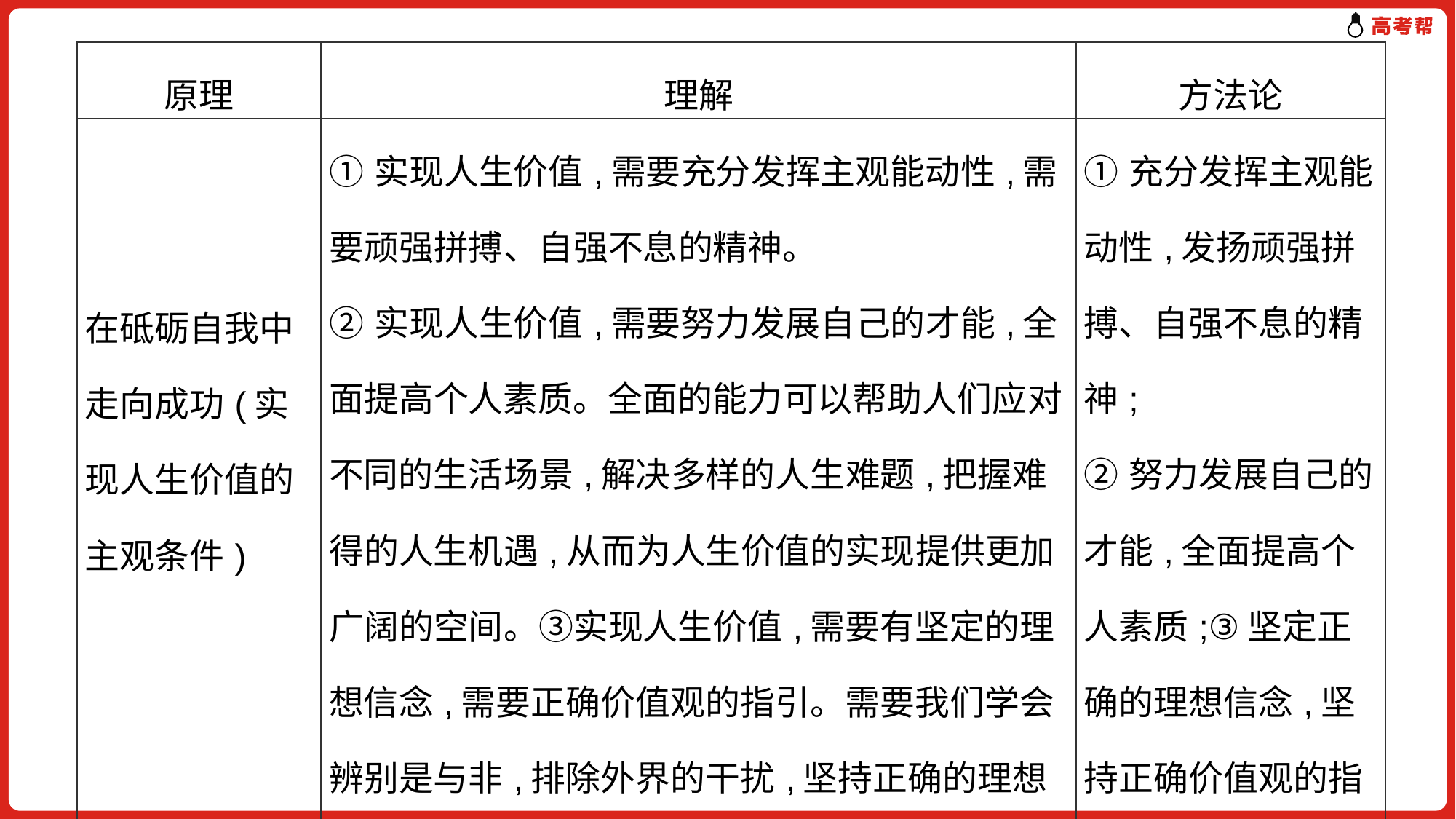

| 原理 | 理解 | 方法论 |
| --- | --- | --- |
| 在砥砺自我中走向成功(实现人生价值的主观条件) | ①实现人生价值,需要充分发挥主观能动性,需要顽强拼搏、自强不息的精神。 ②实现人生价值,需要努力发展自己的才能,全面提高个人素质。全面的能力可以帮助人们应对不同的生活场景,解决多样的人生难题,把握难得的人生机遇,从而为人生价值的实现提供更加广阔的空间。③实现人生价值,需要有坚定的理想信念,需要正确价值观的指引。需要我们学会辨别是与非,排除外界的干扰,坚持正确的理想信念,时刻用正确的价值观指导自己,沿着正确的人生道路前进。 | ①充分发挥主观能动性,发扬顽强拼搏、自强不息的精神; ②努力发展自己的才能,全面提高个人素质;③坚定正确的理想信念,坚持正确价值观的指引。 |